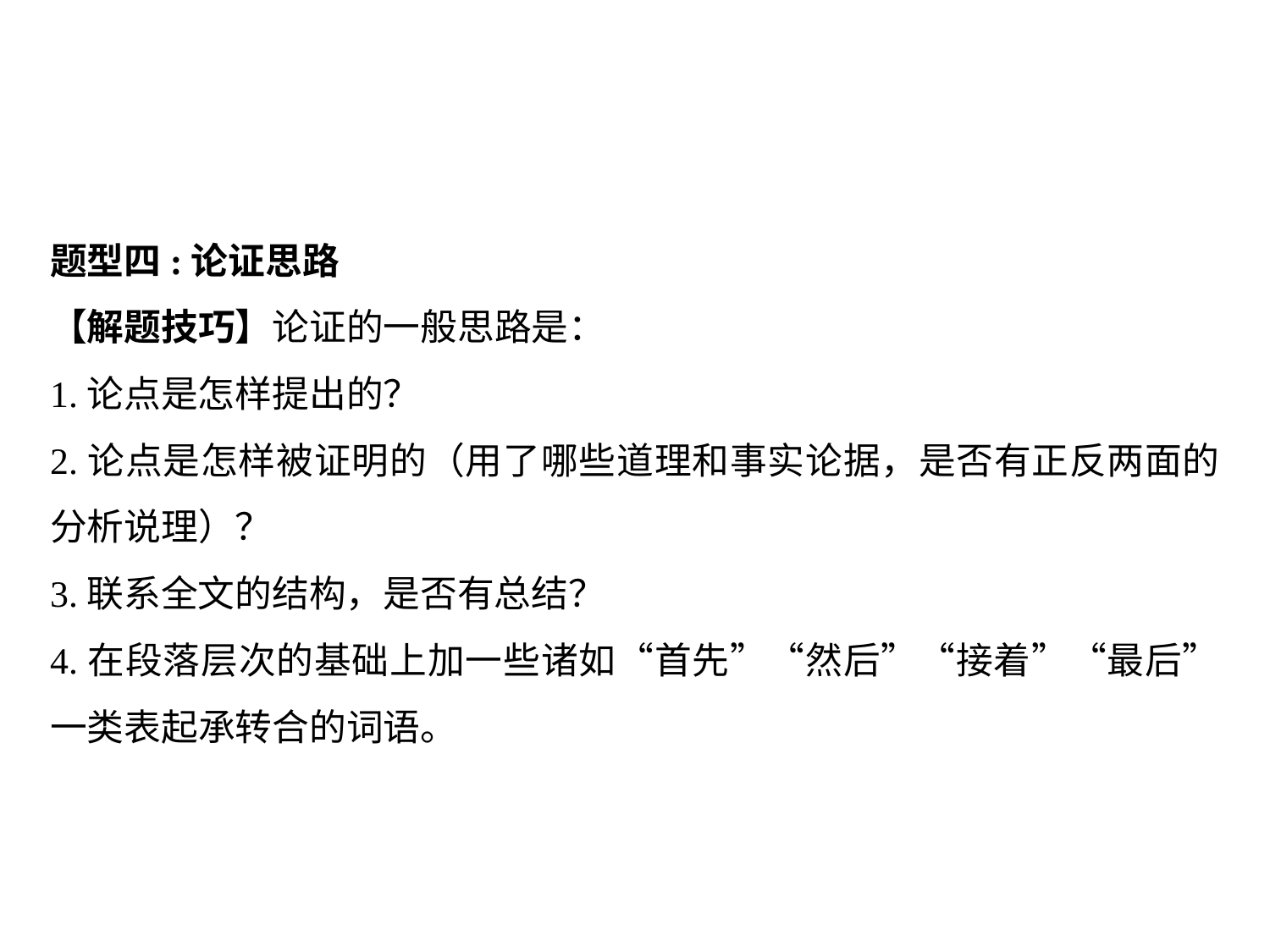

题型四:论证思路
【解题技巧】论证的一般思路是：
1.论点是怎样提出的？
2.论点是怎样被证明的（用了哪些道理和事实论据，是否有正反两面的分析说理）？
3.联系全文的结构，是否有总结？
4.在段落层次的基础上加一些诸如“首先”“然后”“接着”“最后”一类表起承转合的词语。